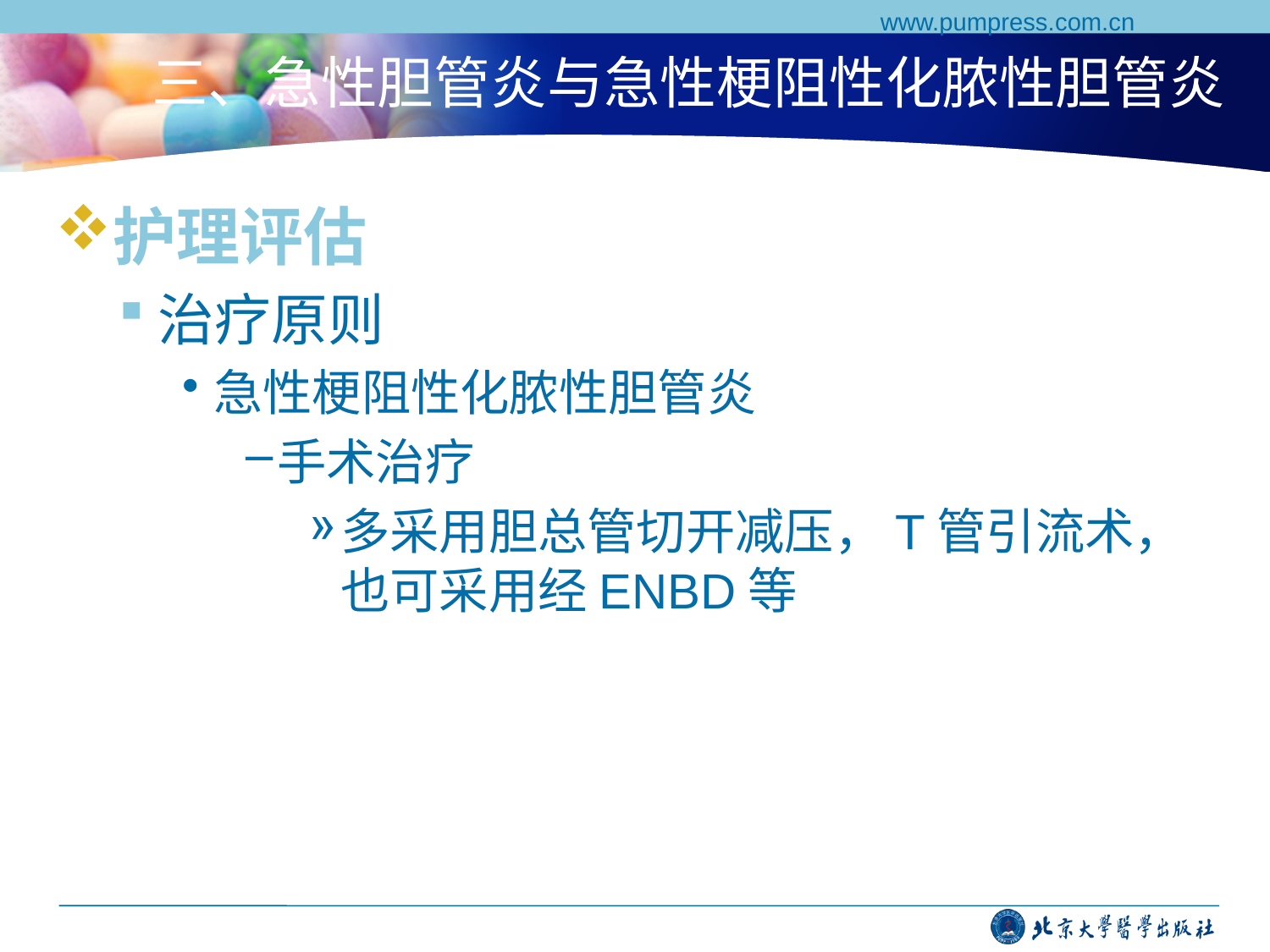

www.pumpress.com.cn
# 三、急性胆管炎与急性梗阻性化脓性胆管炎
护理评估
治疗原则
急性梗阻性化脓性胆管炎
手术治疗
多采用胆总管切开减压，T管引流术，也可采用经ENBD等